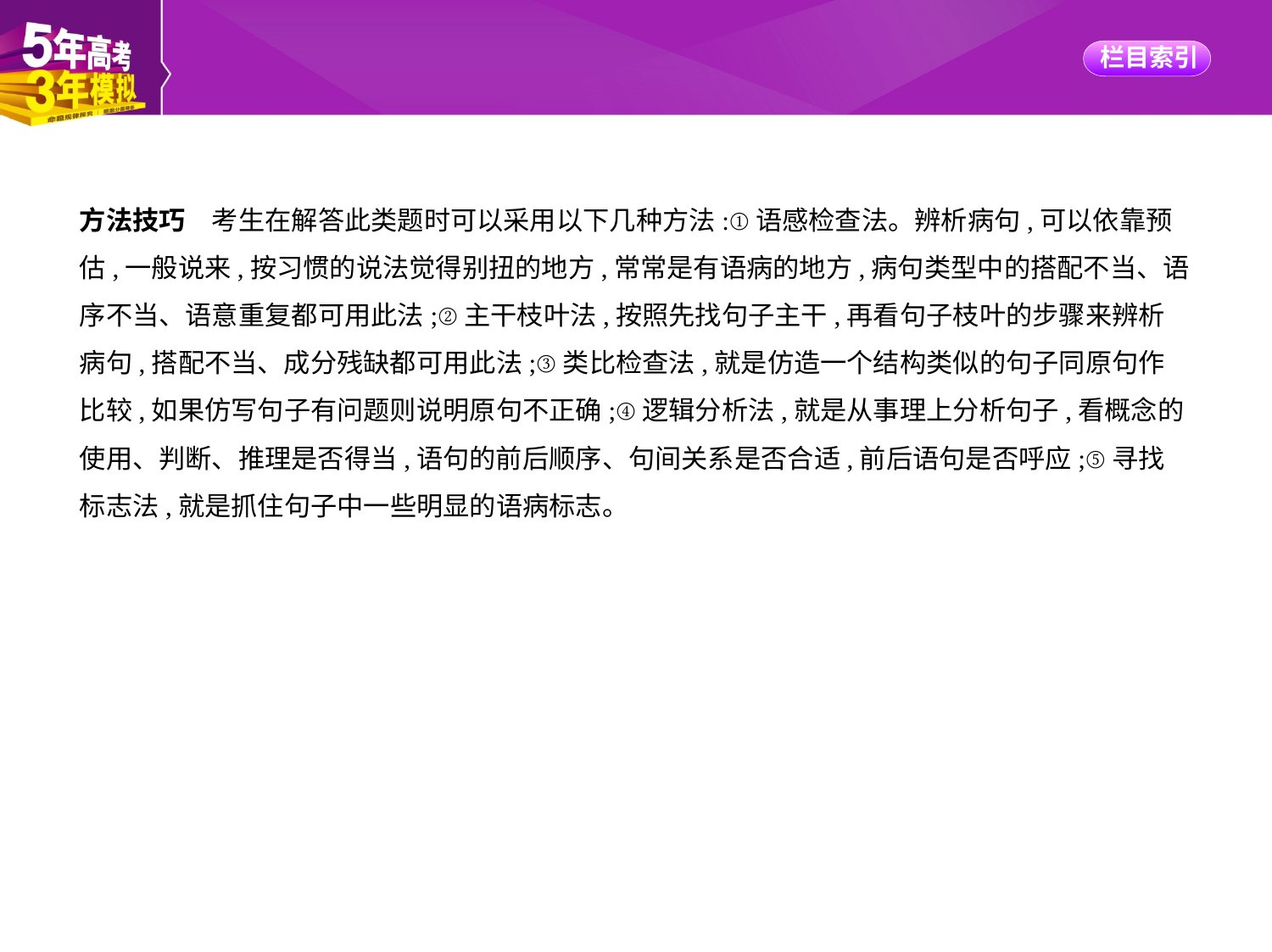

方法技巧　考生在解答此类题时可以采用以下几种方法:①语感检查法。辨析病句,可以依靠预
估,一般说来,按习惯的说法觉得别扭的地方,常常是有语病的地方,病句类型中的搭配不当、语
序不当、语意重复都可用此法;②主干枝叶法,按照先找句子主干,再看句子枝叶的步骤来辨析
病句,搭配不当、成分残缺都可用此法;③类比检查法,就是仿造一个结构类似的句子同原句作
比较,如果仿写句子有问题则说明原句不正确;④逻辑分析法,就是从事理上分析句子,看概念的
使用、判断、推理是否得当,语句的前后顺序、句间关系是否合适,前后语句是否呼应;⑤寻找
标志法,就是抓住句子中一些明显的语病标志。